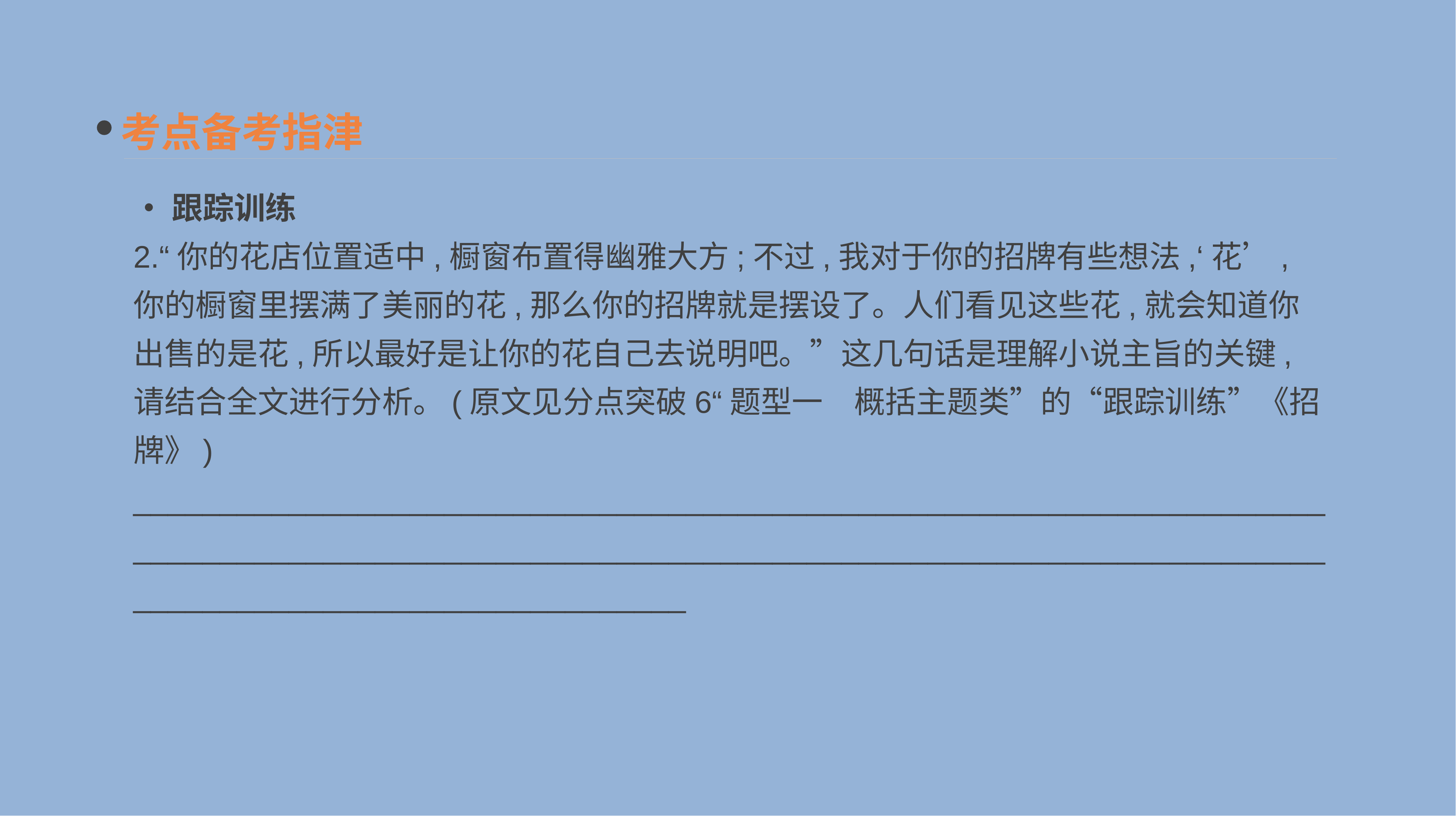

考点备考指津

•跟踪训练
2.“你的花店位置适中,橱窗布置得幽雅大方;不过,我对于你的招牌有些想法,‘花’,你的橱窗里摆满了美丽的花,那么你的招牌就是摆设了。人们看见这些花,就会知道你出售的是花,所以最好是让你的花自己去说明吧。”这几句话是理解小说主旨的关键,请结合全文进行分析。(原文见分点突破6“题型一　概括主题类”的“跟踪训练”《招牌》)
__________________________________________________________________________________________________________________________________________________________________________